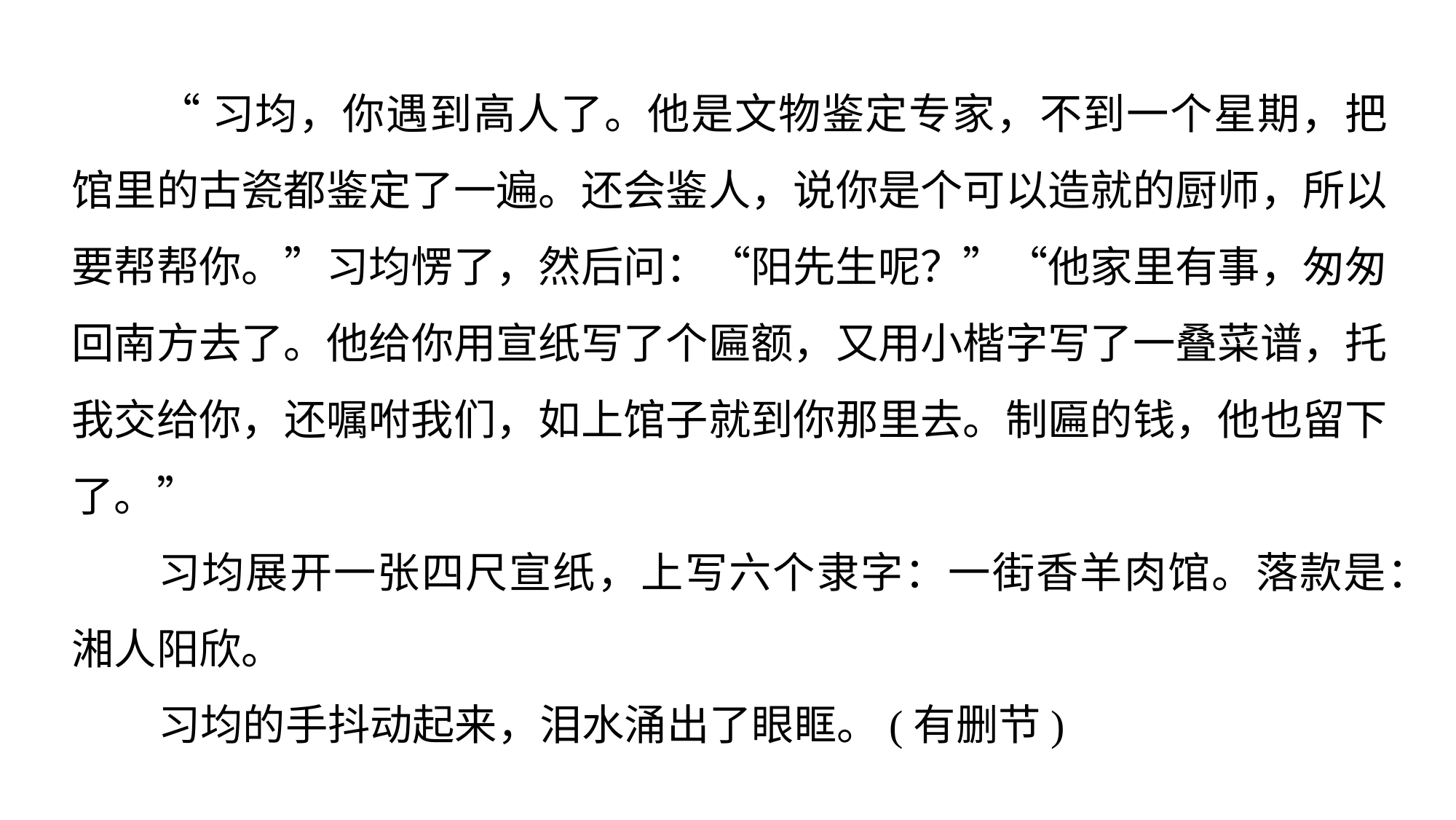

“习均，你遇到高人了。他是文物鉴定专家，不到一个星期，把馆里的古瓷都鉴定了一遍。还会鉴人，说你是个可以造就的厨师，所以要帮帮你。”习均愣了，然后问：“阳先生呢？”“他家里有事，匆匆回南方去了。他给你用宣纸写了个匾额，又用小楷字写了一叠菜谱，托我交给你，还嘱咐我们，如上馆子就到你那里去。制匾的钱，他也留下了。”
习均展开一张四尺宣纸，上写六个隶字：一街香羊肉馆。落款是：湘人阳欣。
习均的手抖动起来，泪水涌出了眼眶。(有删节)